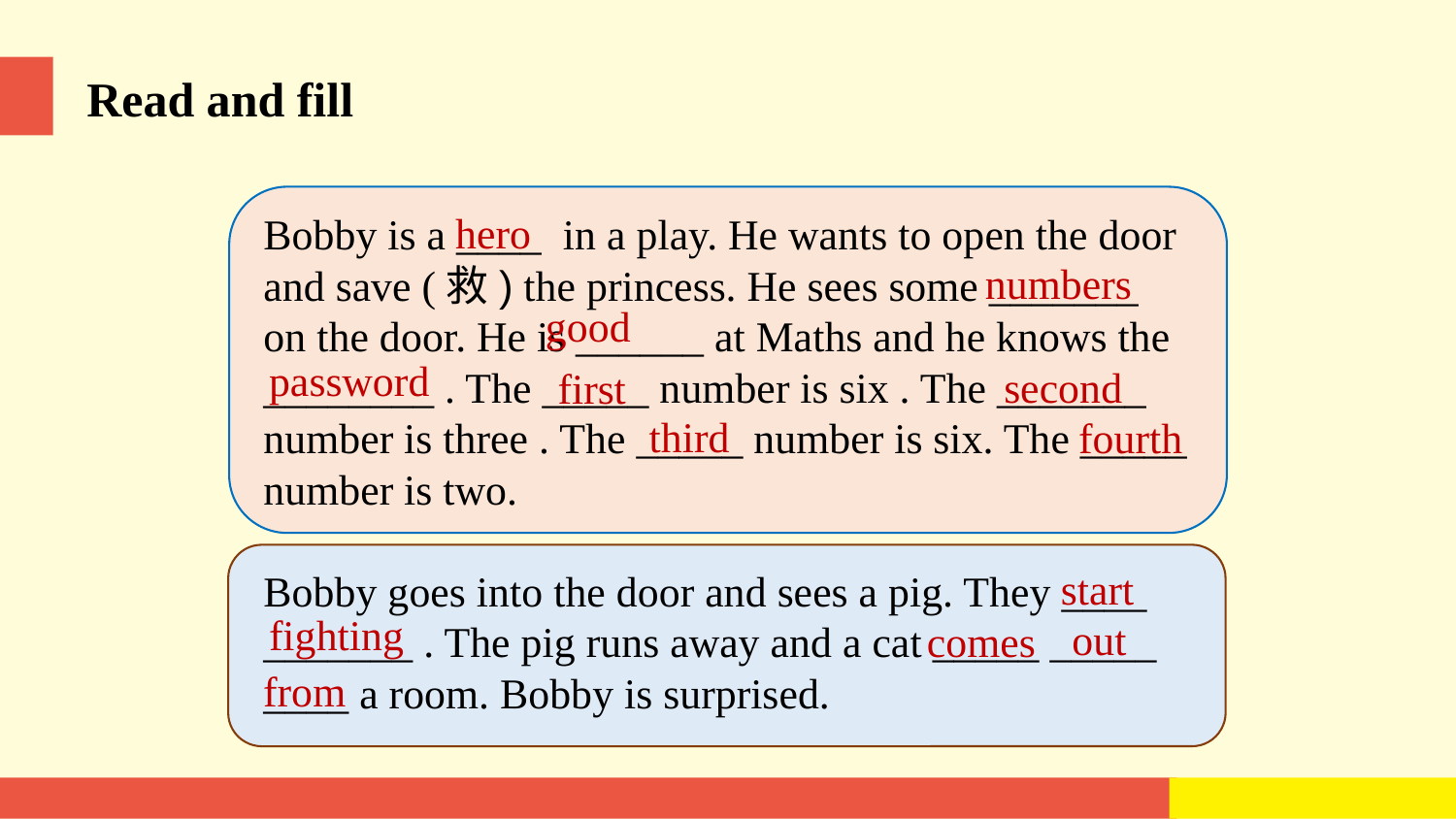

Read and fill

hero
Bobby is a ____  in a play. He wants to open the door and save (救) the princess. He sees some _______ on the door. He is ______ at Maths and he knows the ________ . The _____ number is six . The _______ number is three . The _____ number is six. The _____ number is two.

Bobby goes into the door and sees a pig. They ____  _______ . The pig runs away and a cat _____ _____  ____ a room. Bobby is surprised.
numbers
good
password
second
first
third
fourth

start
fighting
out
comes
from